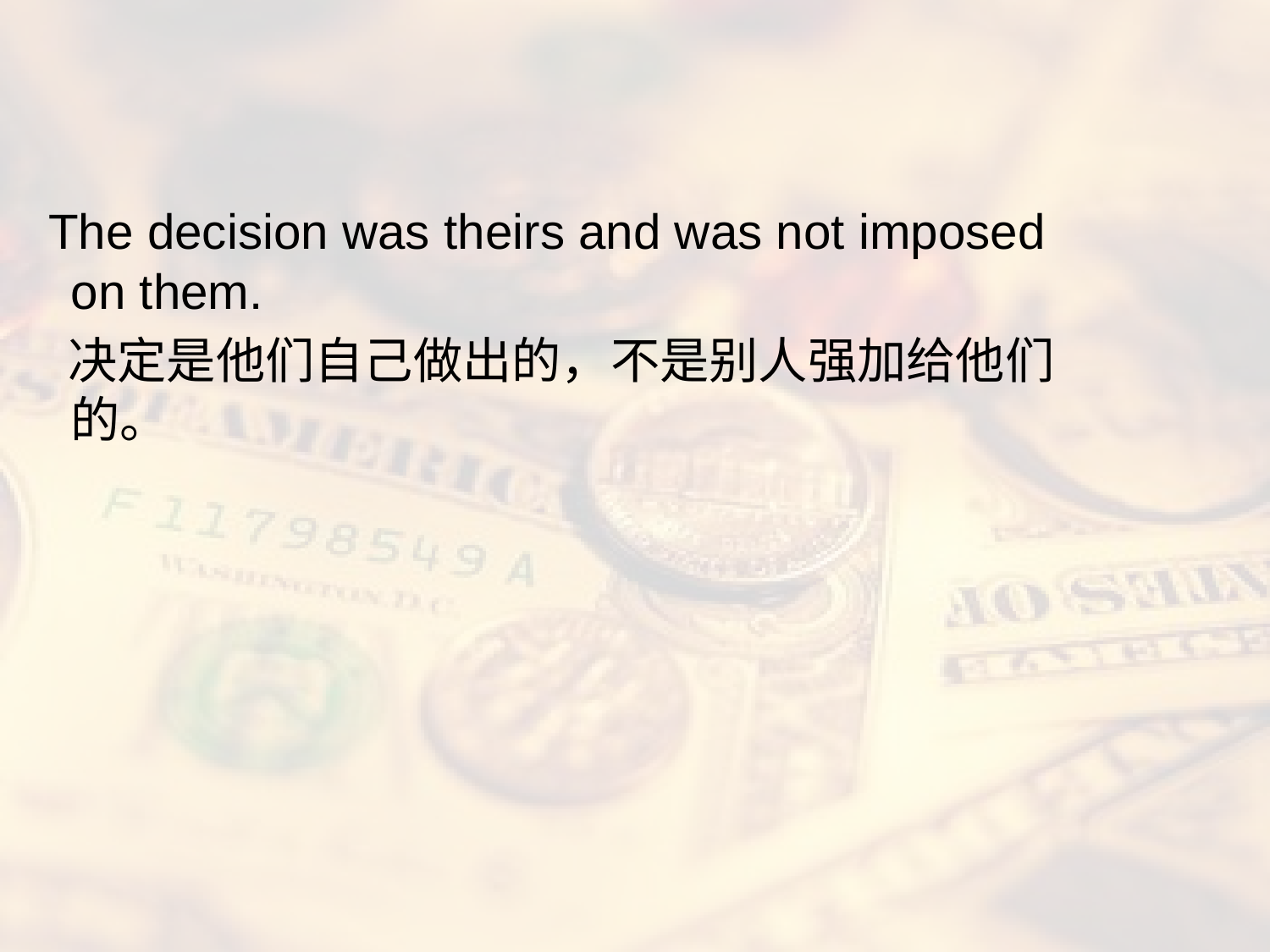

#
  The decision was theirs and was not imposed on them.
   决定是他们自己做出的，不是别人强加给他们的。